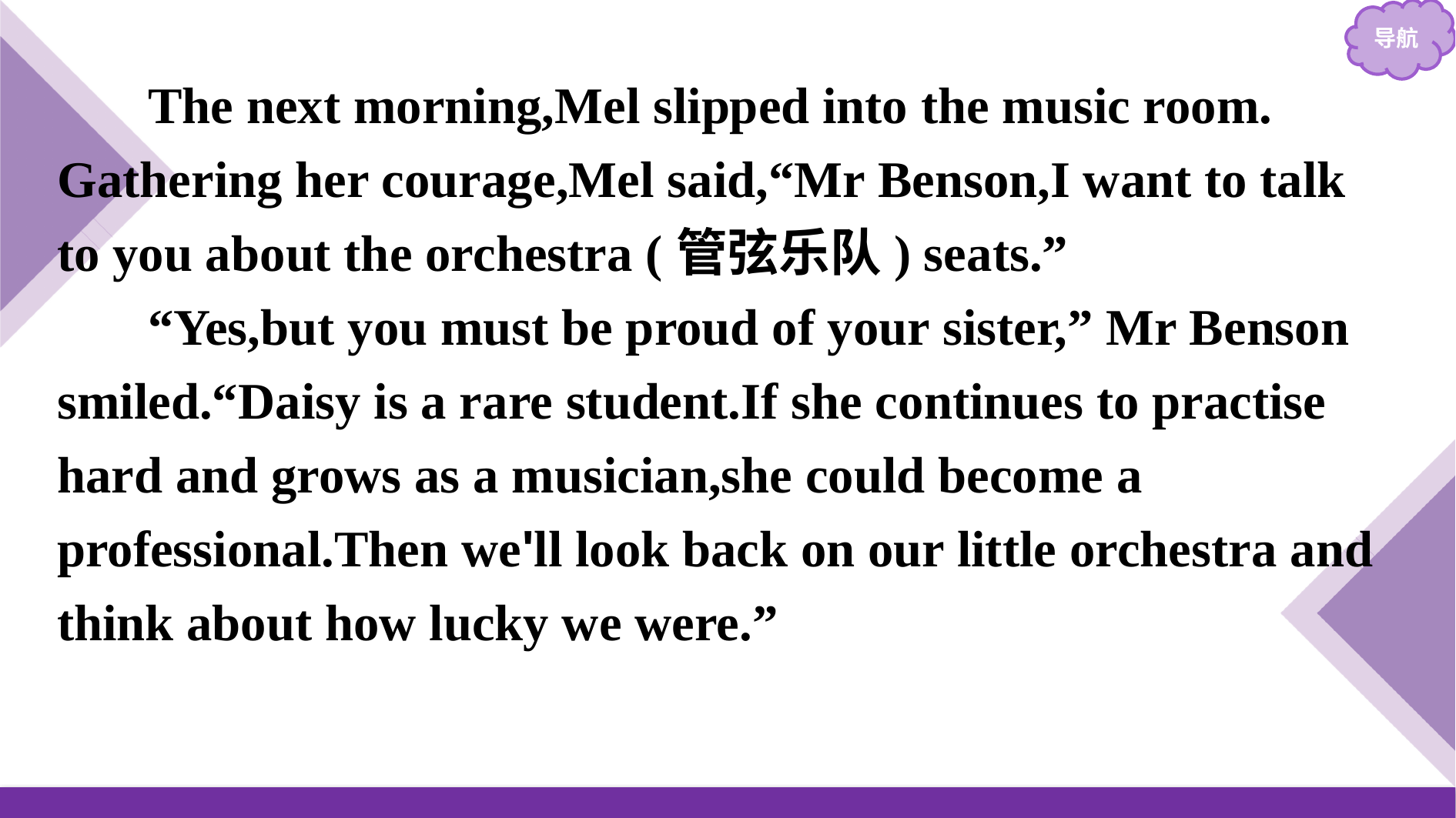

The next morning,Mel slipped into the music room. Gathering her courage,Mel said,“Mr Benson,I want to talk to you about the orchestra (管弦乐队) seats.”
“Yes,but you must be proud of your sister,” Mr Benson smiled.“Daisy is a rare student.If she continues to practise hard and grows as a musician,she could become a professional.Then we'll look back on our little orchestra and think about how lucky we were.”